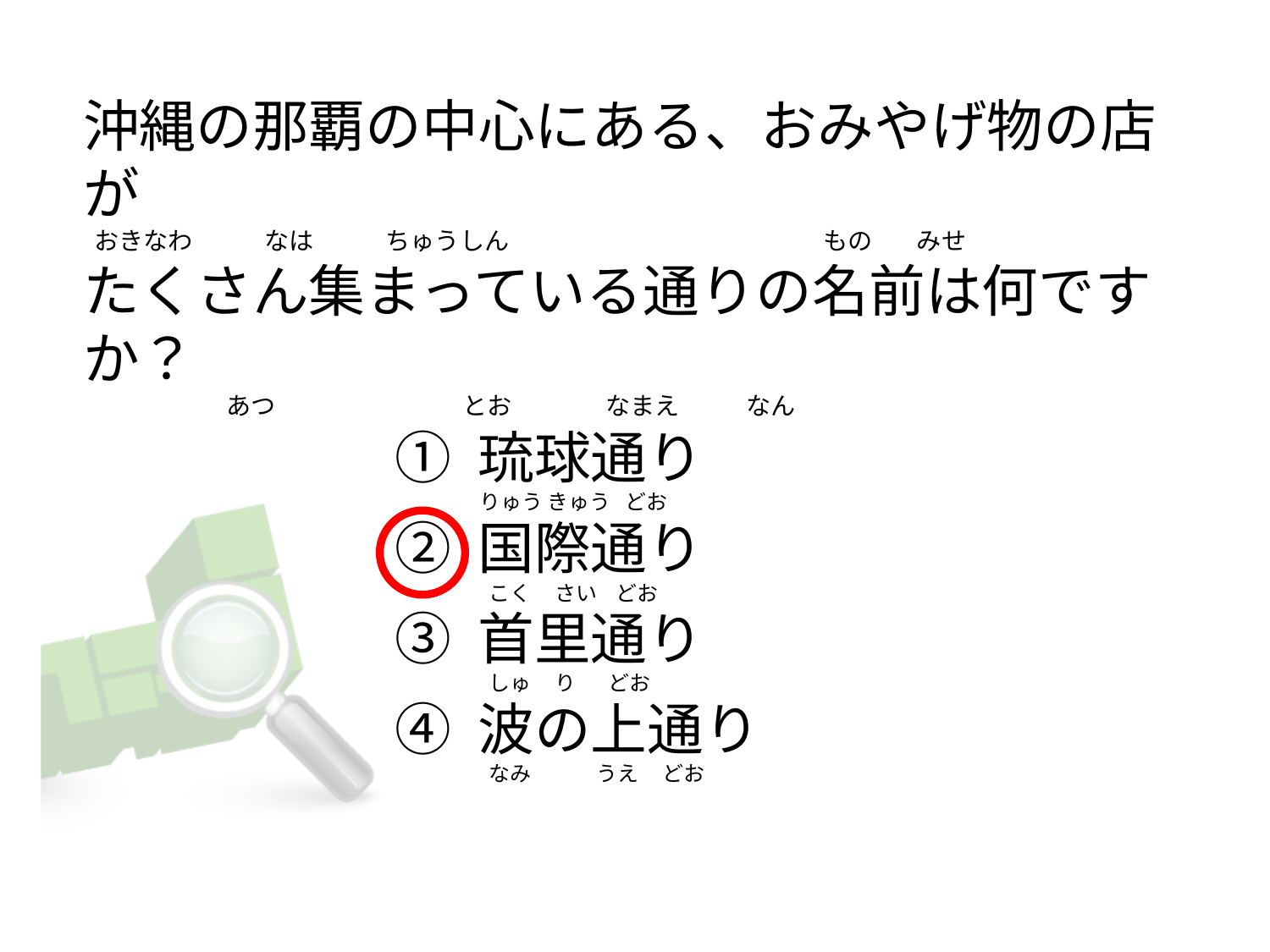

# 沖縄の那覇の中心にある、おみやげ物の店が   おきなわ             なは             ちゅうしん                                                         もの        みせ たくさん集まっている通りの名前は何ですか？                           あつ                                  とお                 なまえ            なん
① 琉球通り
② 国際通り
③ 首里通り
④ 波の上通り
りゅう きゅう   どお

 こく     さい    どお
 しゅ     り       どお
 なみ              うえ     どお